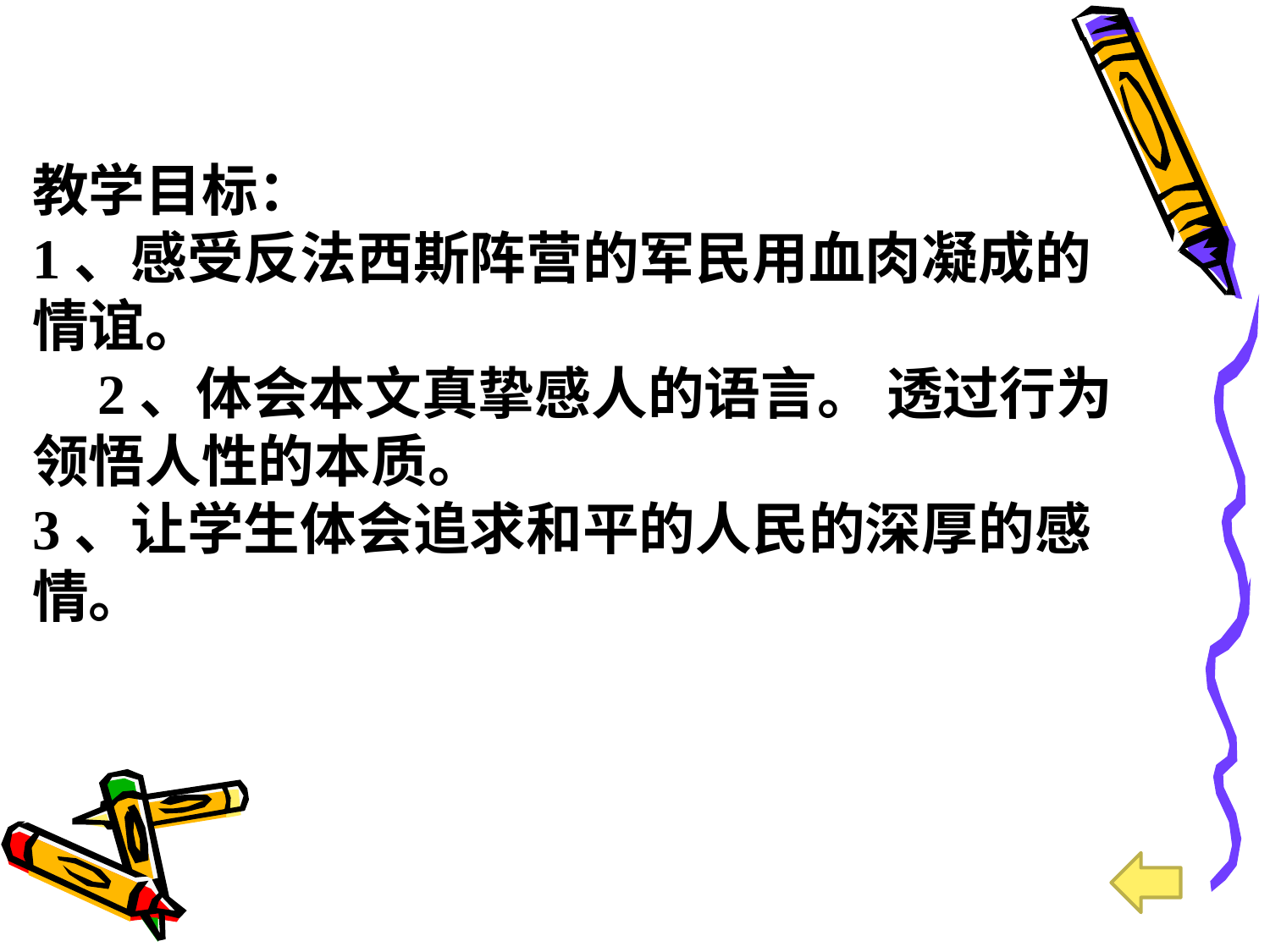

教学目标：
1、感受反法西斯阵营的军民用血肉凝成的情谊。
    2、体会本文真挚感人的语言。 透过行为领悟人性的本质。
3、让学生体会追求和平的人民的深厚的感情。